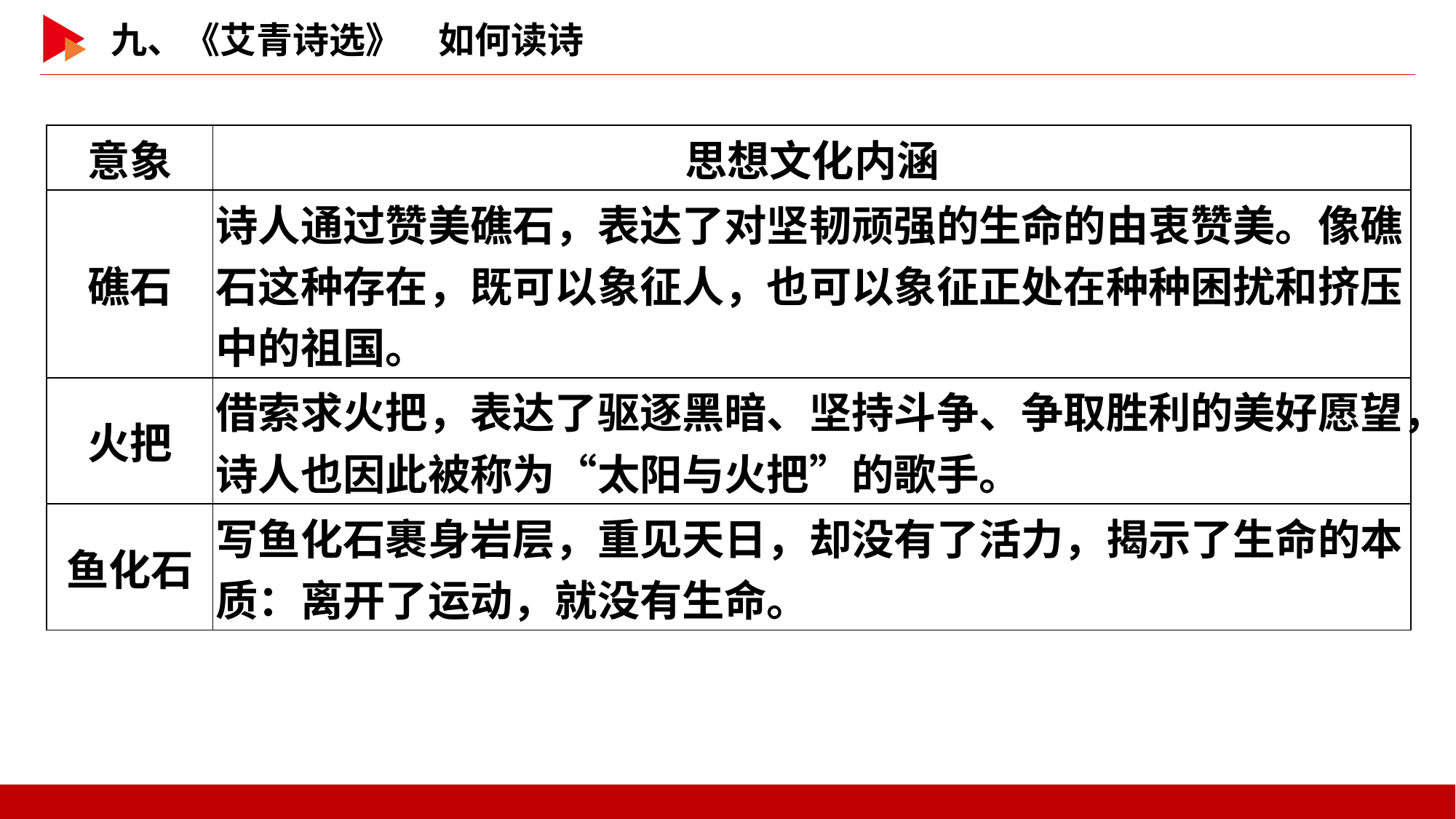

| 意象 | 思想文化内涵 |
| --- | --- |
| 礁石 | 诗人通过赞美礁石，表达了对坚韧顽强的生命的由衷赞美。像礁石这种存在，既可以象征人，也可以象征正处在种种困扰和挤压中的祖国。 |
| 火把 | 借索求火把，表达了驱逐黑暗、坚持斗争、争取胜利的美好愿望，诗人也因此被称为“太阳与火把”的歌手。 |
| 鱼化石 | 写鱼化石裹身岩层，重见天日，却没有了活力，揭示了生命的本质：离开了运动，就没有生命。 |